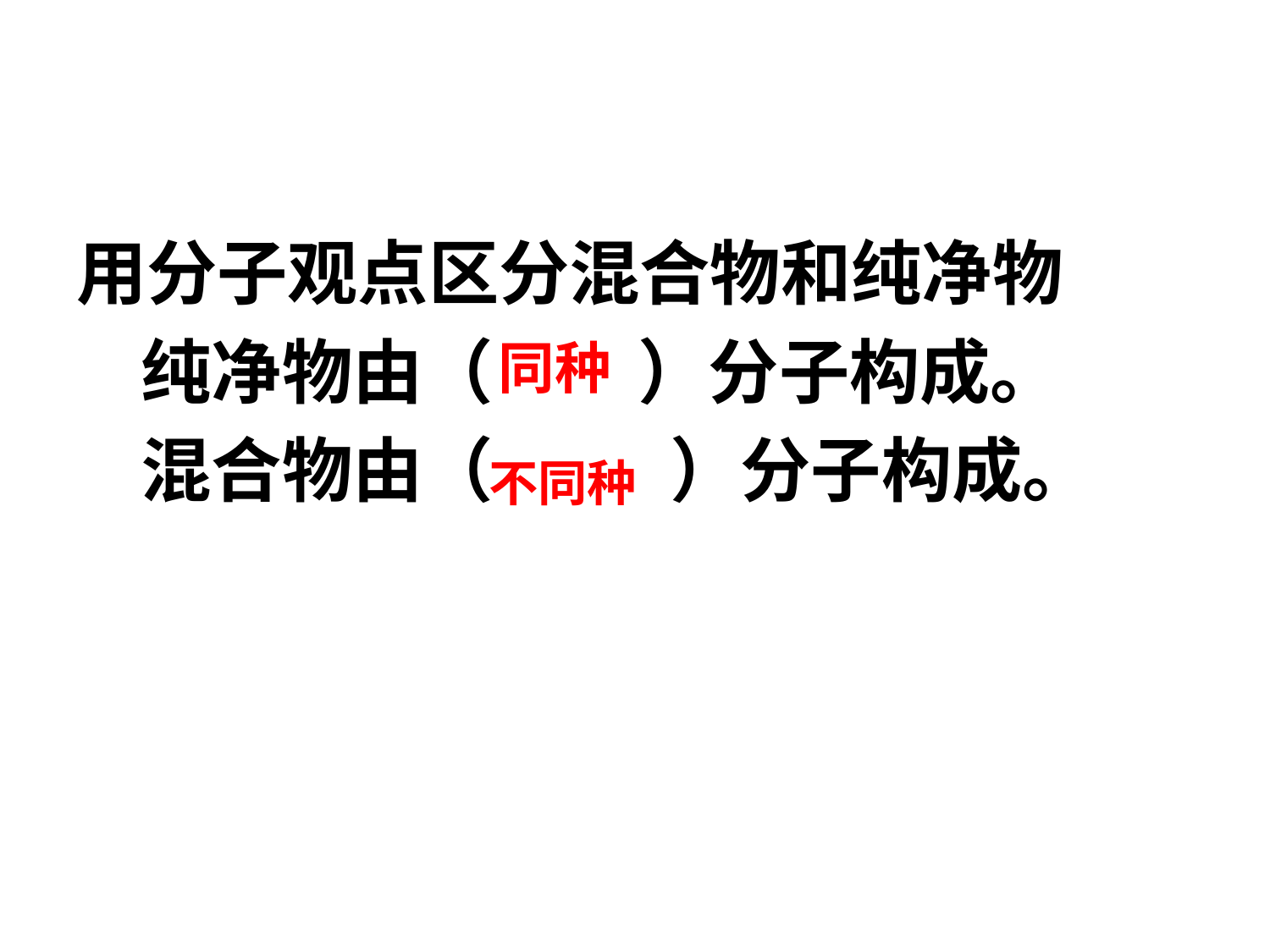

用分子观点区分混合物和纯净物
   纯净物由（         ）分子构成。
   混合物由（           ）分子构成。
同种
不同种